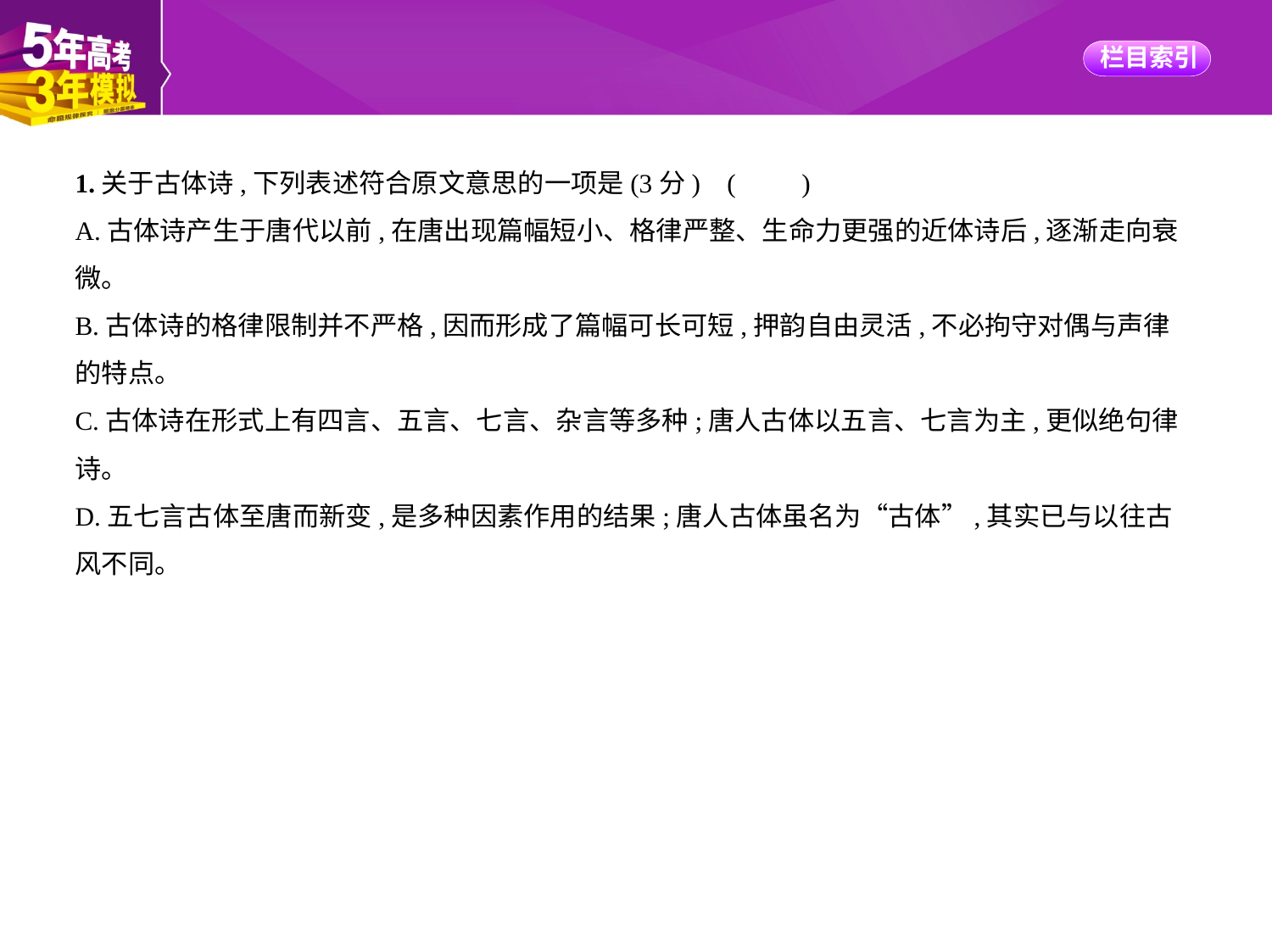

1.关于古体诗,下列表述符合原文意思的一项是(3分) (　　)
A.古体诗产生于唐代以前,在唐出现篇幅短小、格律严整、生命力更强的近体诗后,逐渐走向衰
微。
B.古体诗的格律限制并不严格,因而形成了篇幅可长可短,押韵自由灵活,不必拘守对偶与声律
的特点。
C.古体诗在形式上有四言、五言、七言、杂言等多种;唐人古体以五言、七言为主,更似绝句律
诗。
D.五七言古体至唐而新变,是多种因素作用的结果;唐人古体虽名为“古体”,其实已与以往古
风不同。